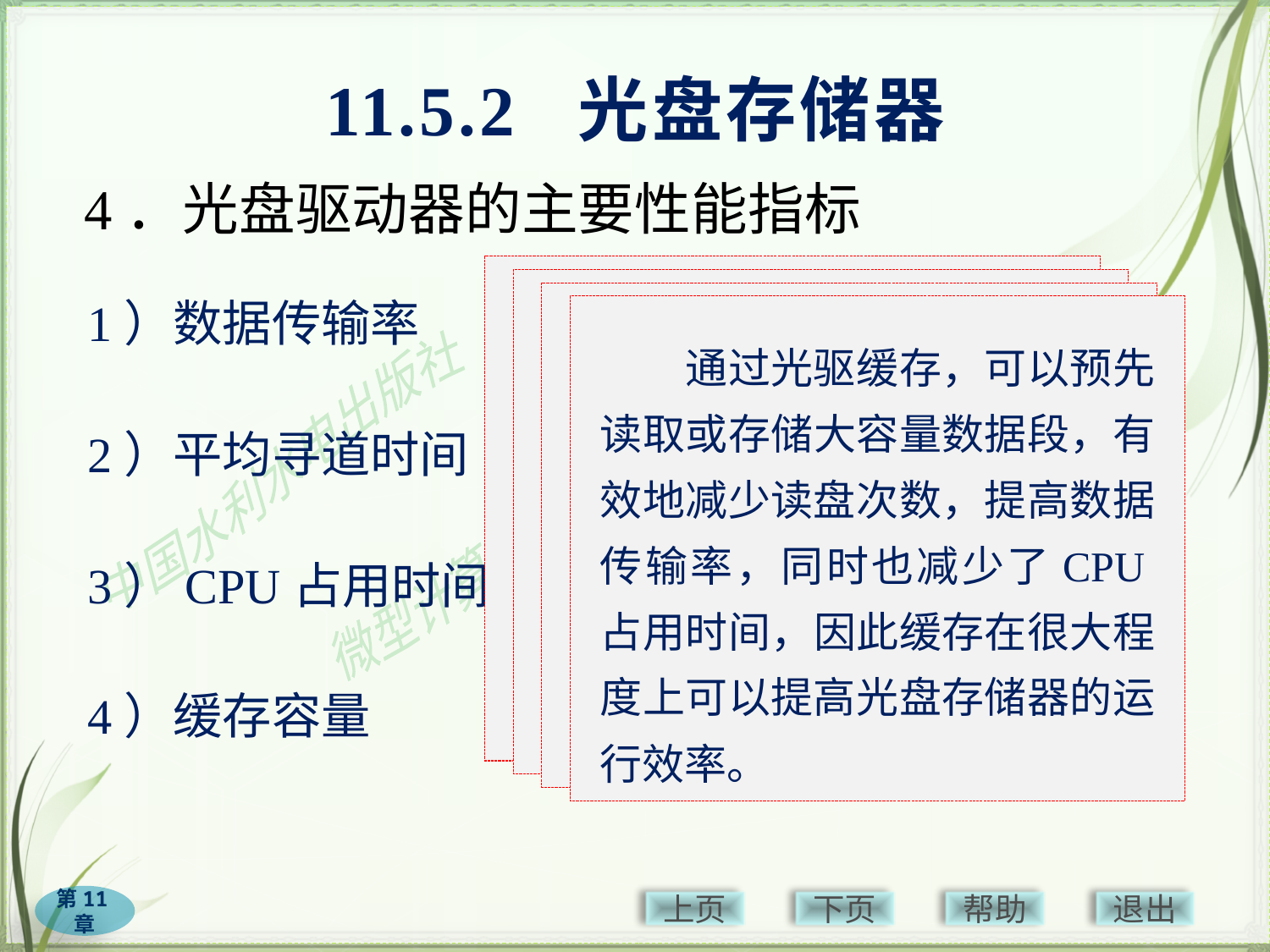

# 11.5.2  光盘存储器
4．光盘驱动器的主要性能指标
1）数据传输率
2）平均寻道时间
3）CPU占用时间
4）缓存容量
　　数据传输率是反映光驱性能的基本指标，以第一代CD-ROM驱动器的数据传输率（150KB/s）为单位，称150KB/s为单速，现在光驱的数据传输速率为150KB/s的倍速，如16倍速、24倍速、40倍速、48倍速等。
　　指光驱接到读盘命令后，激光头移动到指定的目标位置开始读取数据所花费的时间。
　　平均寻道时间越短，光驱的性能就越好。
　　指光驱在维持一定的转速和数据传输率时所占用CPU的时间，也是衡量光驱性能的一个重要指标。CPU占用时间越少，其整体性能就越好。
　　通过光驱缓存，可以预先读取或存储大容量数据段，有效地减少读盘次数，提高数据传输率，同时也减少了CPU占用时间，因此缓存在很大程度上可以提高光盘存储器的运行效率。